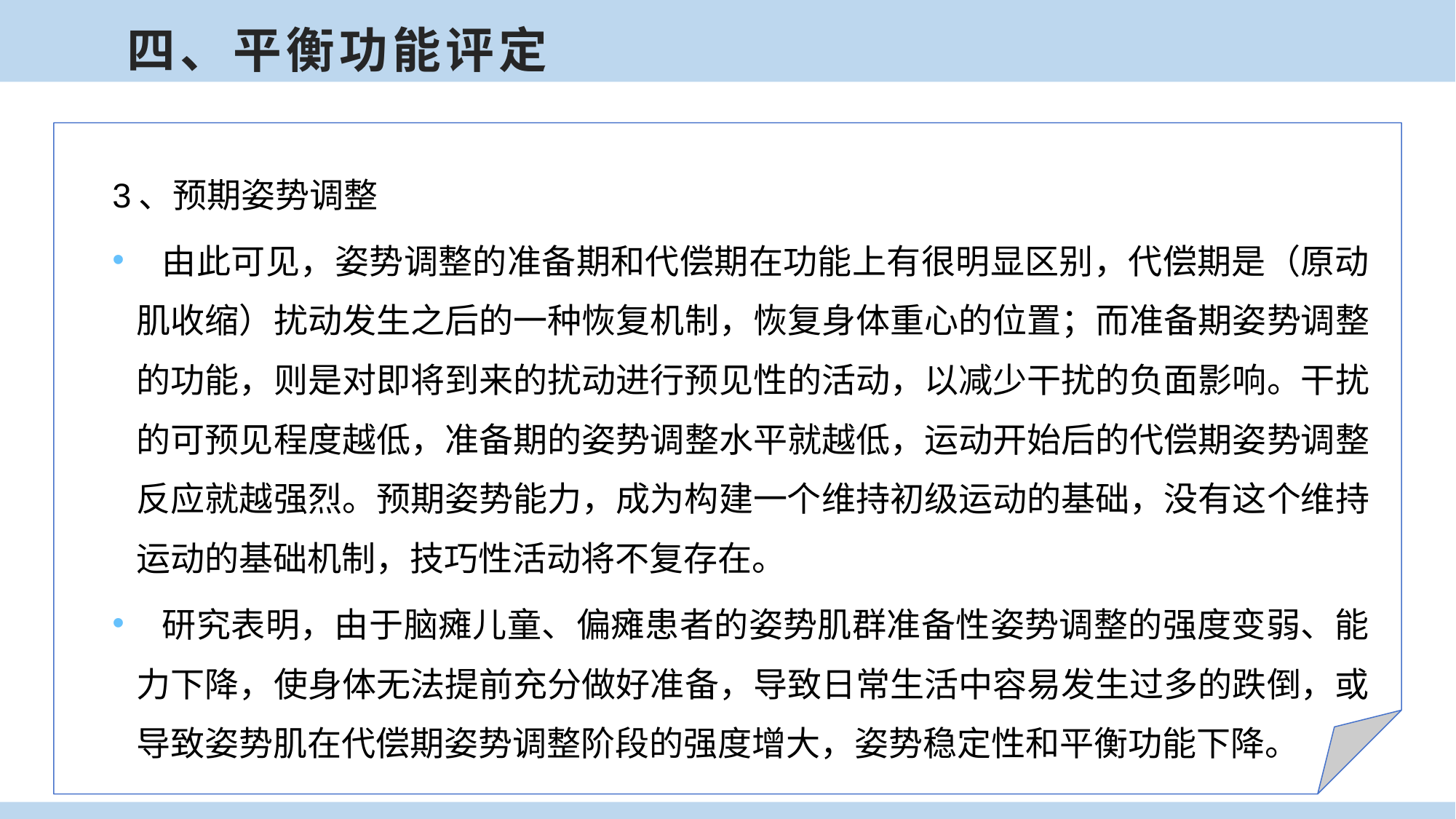

四、平衡功能评定

3、预期姿势调整
  由此可见，姿势调整的准备期和代偿期在功能上有很明显区别，代偿期是（原动肌收缩）扰动发生之后的一种恢复机制，恢复身体重心的位置；而准备期姿势调整的功能，则是对即将到来的扰动进行预见性的活动，以减少干扰的负面影响。干扰的可预见程度越低，准备期的姿势调整水平就越低，运动开始后的代偿期姿势调整反应就越强烈。预期姿势能力，成为构建一个维持初级运动的基础，没有这个维持运动的基础机制，技巧性活动将不复存在。
  研究表明，由于脑瘫儿童、偏瘫患者的姿势肌群准备性姿势调整的强度变弱、能力下降，使身体无法提前充分做好准备，导致日常生活中容易发生过多的跌倒，或导致姿势肌在代偿期姿势调整阶段的强度增大，姿势稳定性和平衡功能下降。